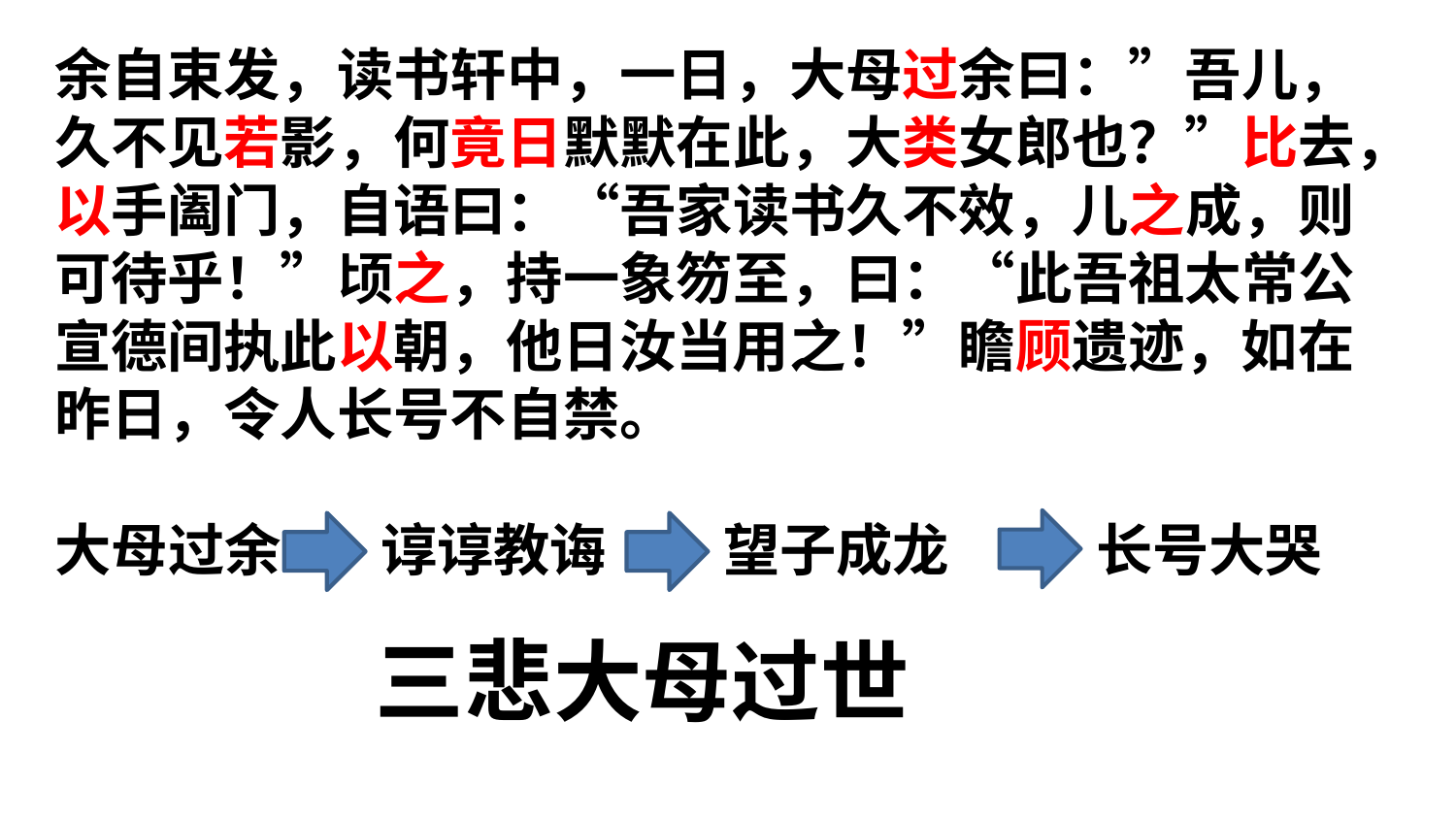

余自束发，读书轩中，一日，大母过余曰：”吾儿，久不见若影，何竟日默默在此，大类女郎也？”比去，以手阖门，自语曰：“吾家读书久不效，儿之成，则可待乎！”顷之，持一象笏至，曰：“此吾祖太常公宣德间执此以朝，他日汝当用之！”瞻顾遗迹，如在昨日，令人长号不自禁。
大母过余
谆谆教诲
望子成龙
长号大哭

三悲大母过世